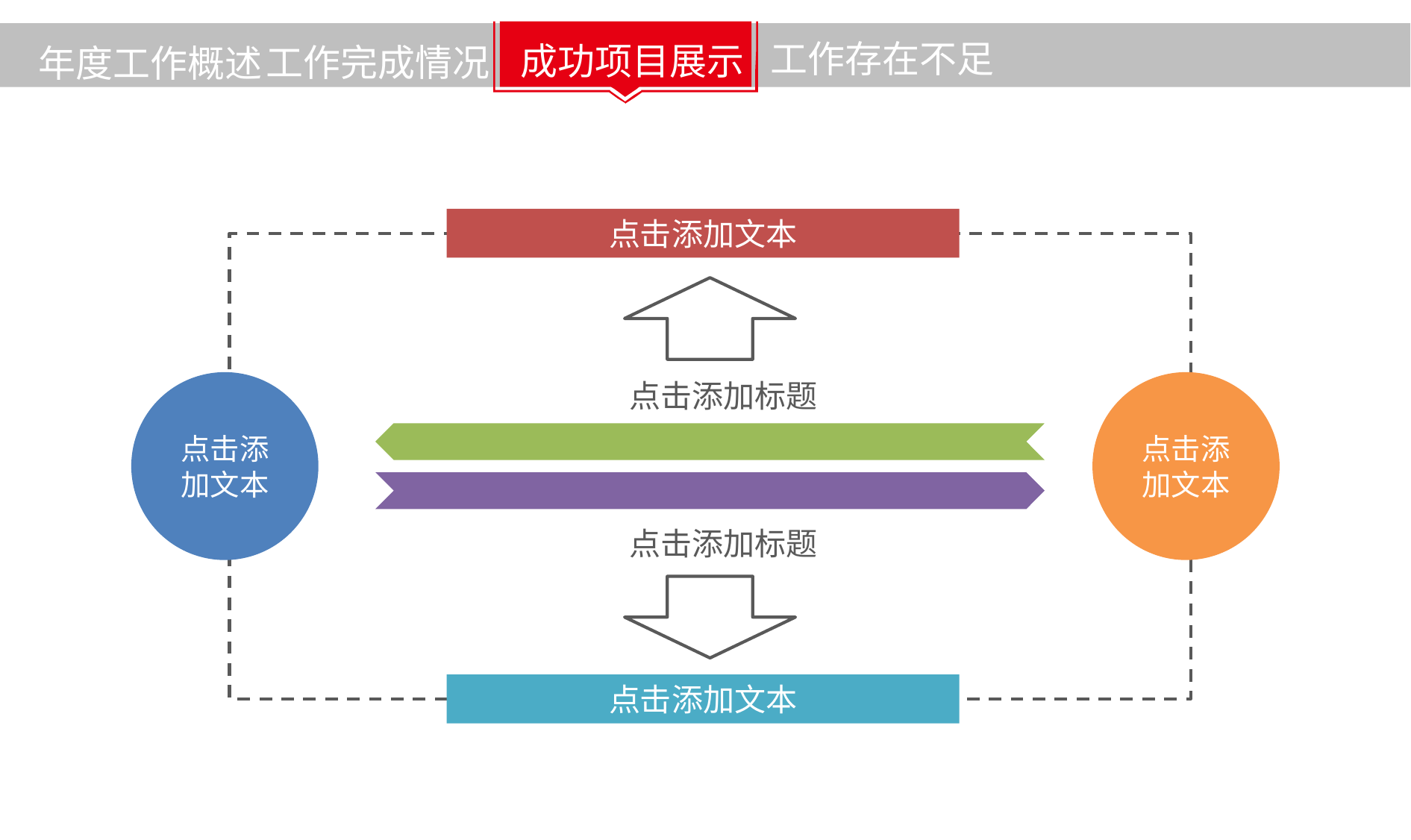

工作存在不足
成功项目展示
工作完成情况
年度工作概述
点击添加文本

点击添加标题
点击添加文本
点击添加文本

点击添加标题

点击添加文本